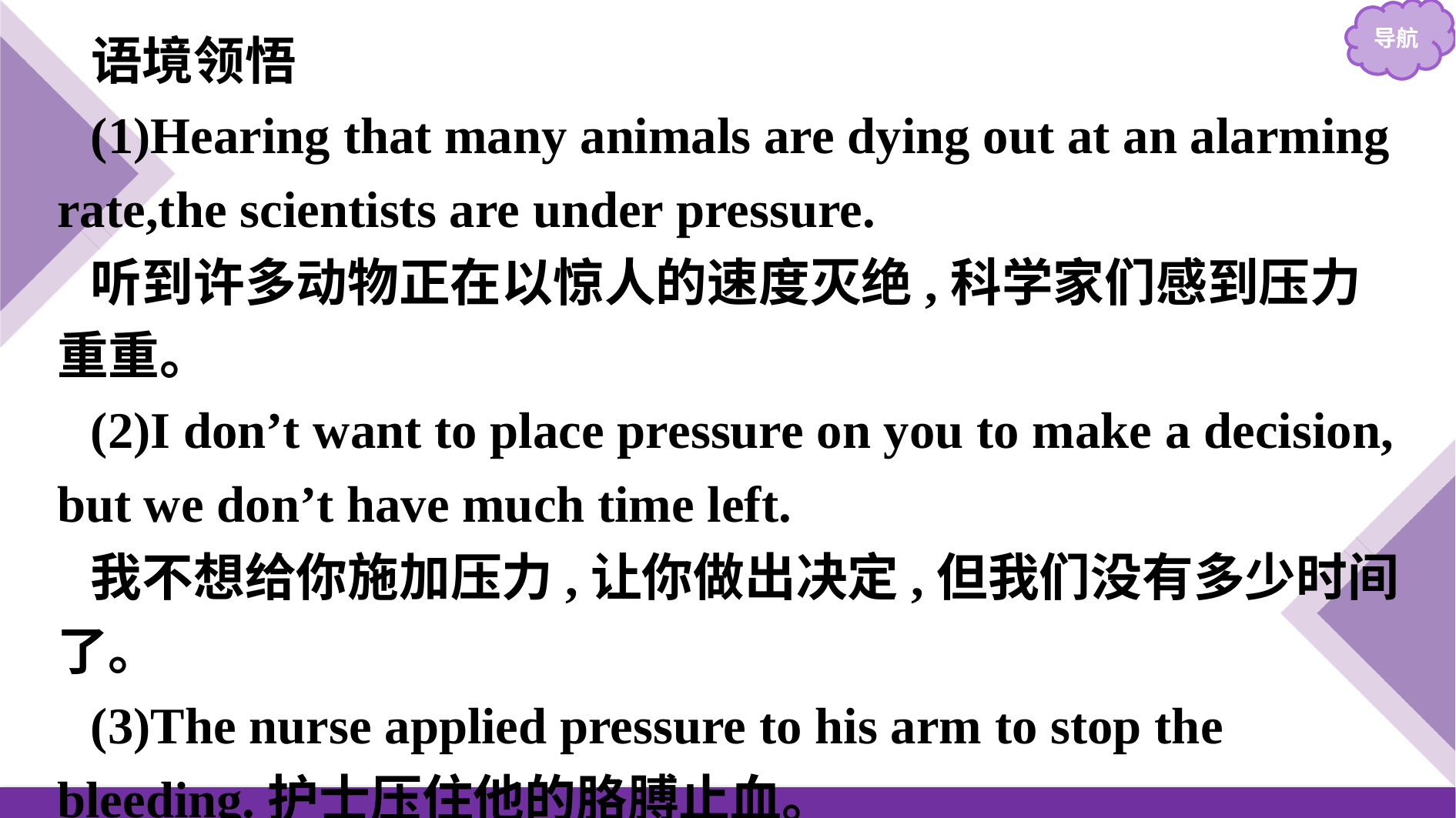

语境领悟
(1)Hearing that many animals are dying out at an alarming rate,the scientists are under pressure.
听到许多动物正在以惊人的速度灭绝,科学家们感到压力重重。
(2)I don’t want to place pressure on you to make a decision, but we don’t have much time left.
我不想给你施加压力,让你做出决定,但我们没有多少时间了。
(3)The nurse applied pressure to his arm to stop the bleeding.护士压住他的胳膊止血。